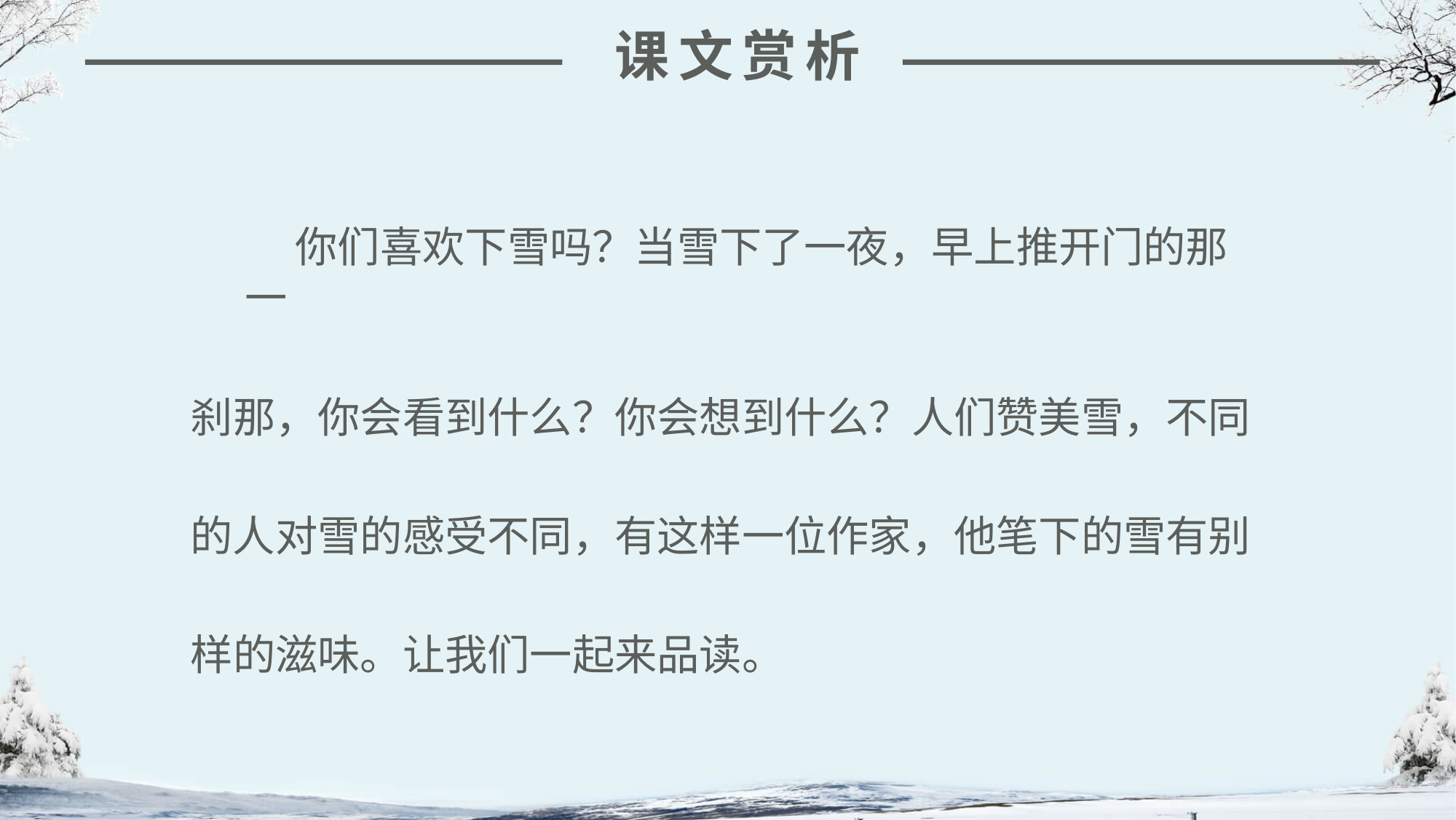

课文赏析

          你们喜欢下雪吗？当雪下了一夜，早上推开门的那一

刹那，你会看到什么？你会想到什么？人们赞美雪，不同

的人对雪的感受不同，有这样一位作家，他笔下的雪有别

样的滋味。让我们一起来品读。